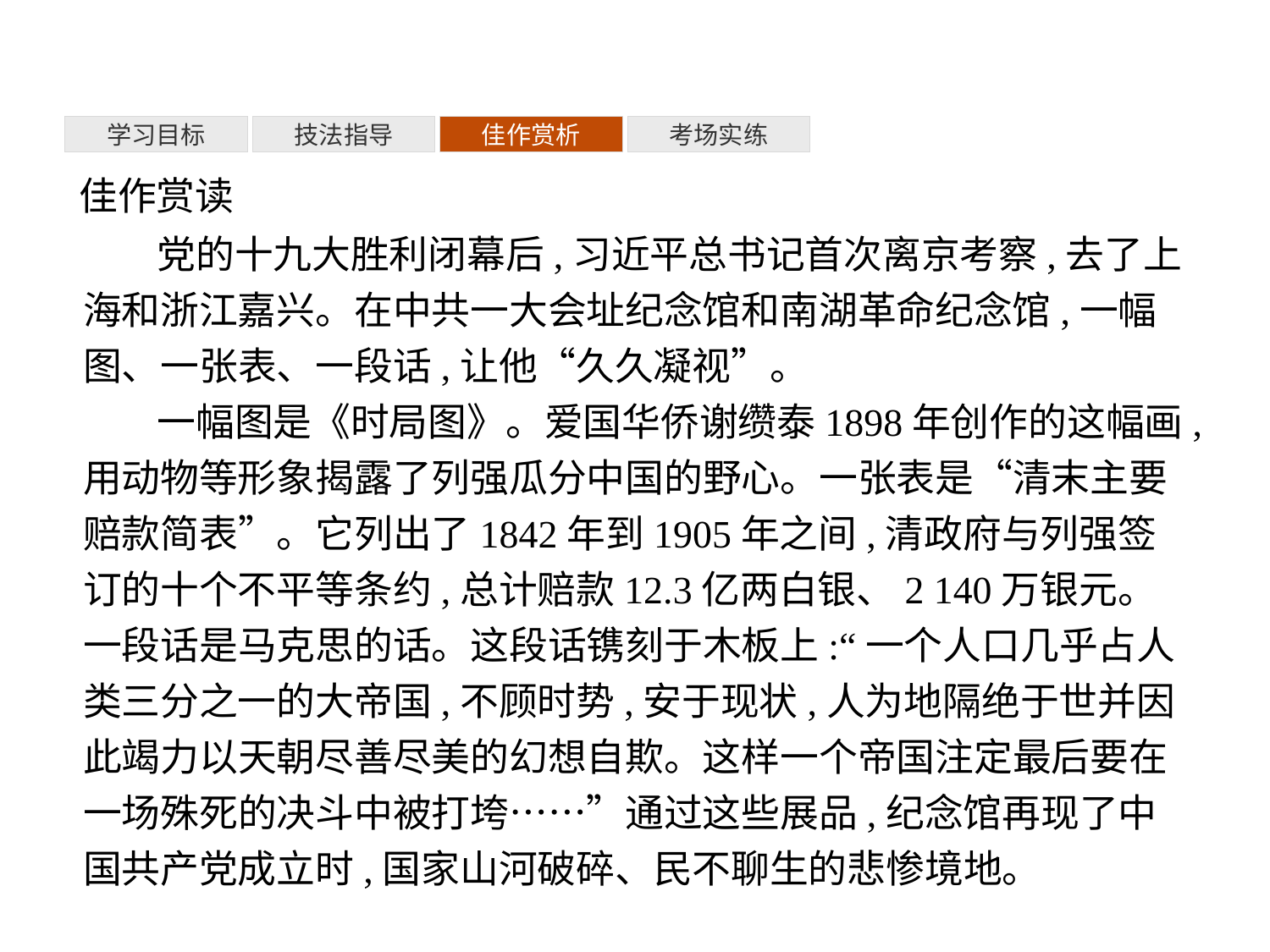

考场实练
学习目标
技法指导
佳作赏析
佳作赏读
党的十九大胜利闭幕后,习近平总书记首次离京考察,去了上海和浙江嘉兴。在中共一大会址纪念馆和南湖革命纪念馆,一幅图、一张表、一段话,让他“久久凝视”。
一幅图是《时局图》。爱国华侨谢缵泰1898年创作的这幅画,用动物等形象揭露了列强瓜分中国的野心。一张表是“清末主要赔款简表”。它列出了1842年到1905年之间,清政府与列强签订的十个不平等条约,总计赔款12.3亿两白银、2 140万银元。一段话是马克思的话。这段话镌刻于木板上:“一个人口几乎占人类三分之一的大帝国,不顾时势,安于现状,人为地隔绝于世并因此竭力以天朝尽善尽美的幻想自欺。这样一个帝国注定最后要在一场殊死的决斗中被打垮……”通过这些展品,纪念馆再现了中国共产党成立时,国家山河破碎、民不聊生的悲惨境地。